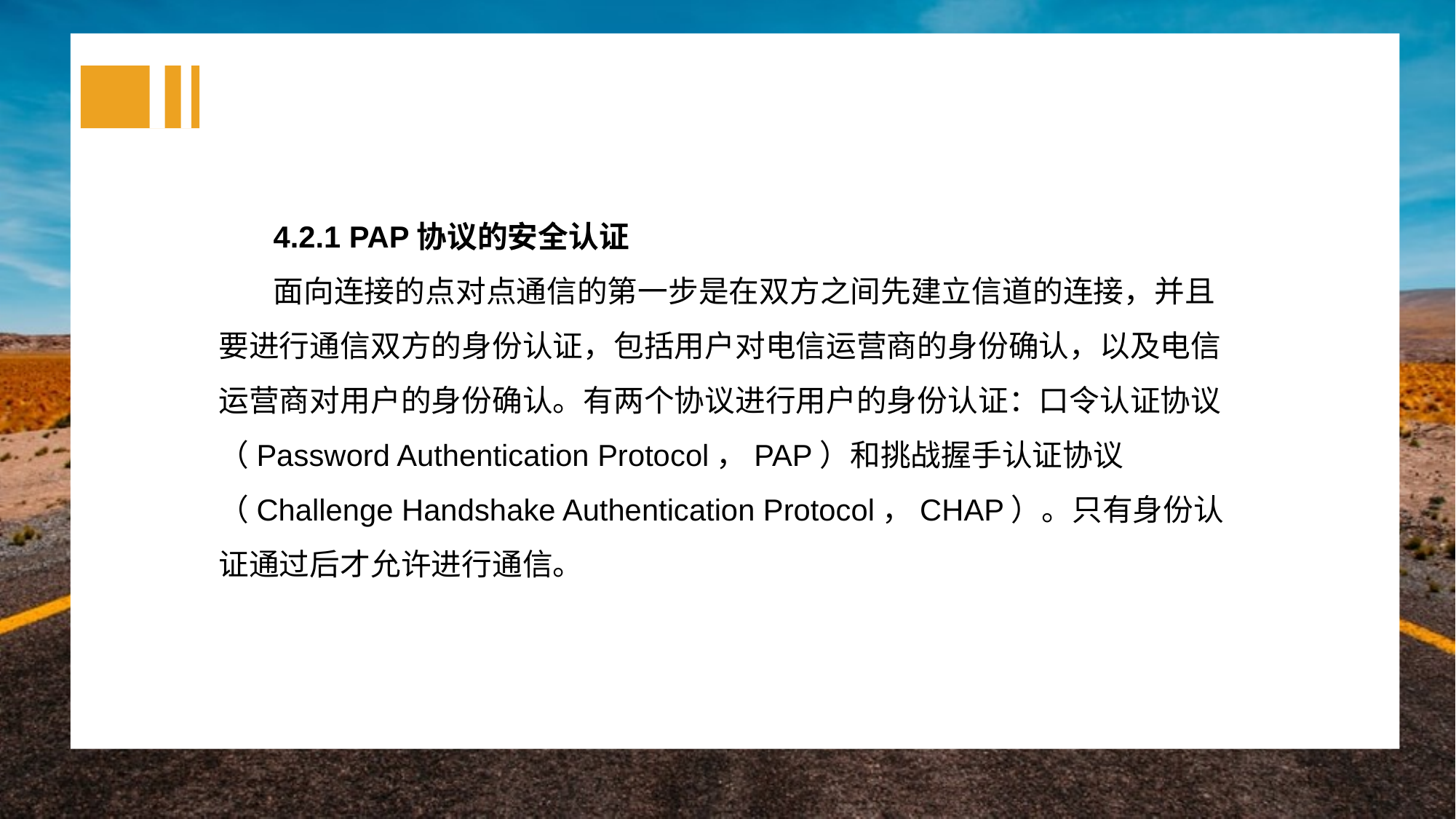

4.2.1 PAP协议的安全认证
面向连接的点对点通信的第一步是在双方之间先建立信道的连接，并且要进行通信双方的身份认证，包括用户对电信运营商的身份确认，以及电信运营商对用户的身份确认。有两个协议进行用户的身份认证：口令认证协议（Password Authentication Protocol，PAP）和挑战握手认证协议（Challenge Handshake Authentication Protocol，CHAP）。只有身份认证通过后才允许进行通信。